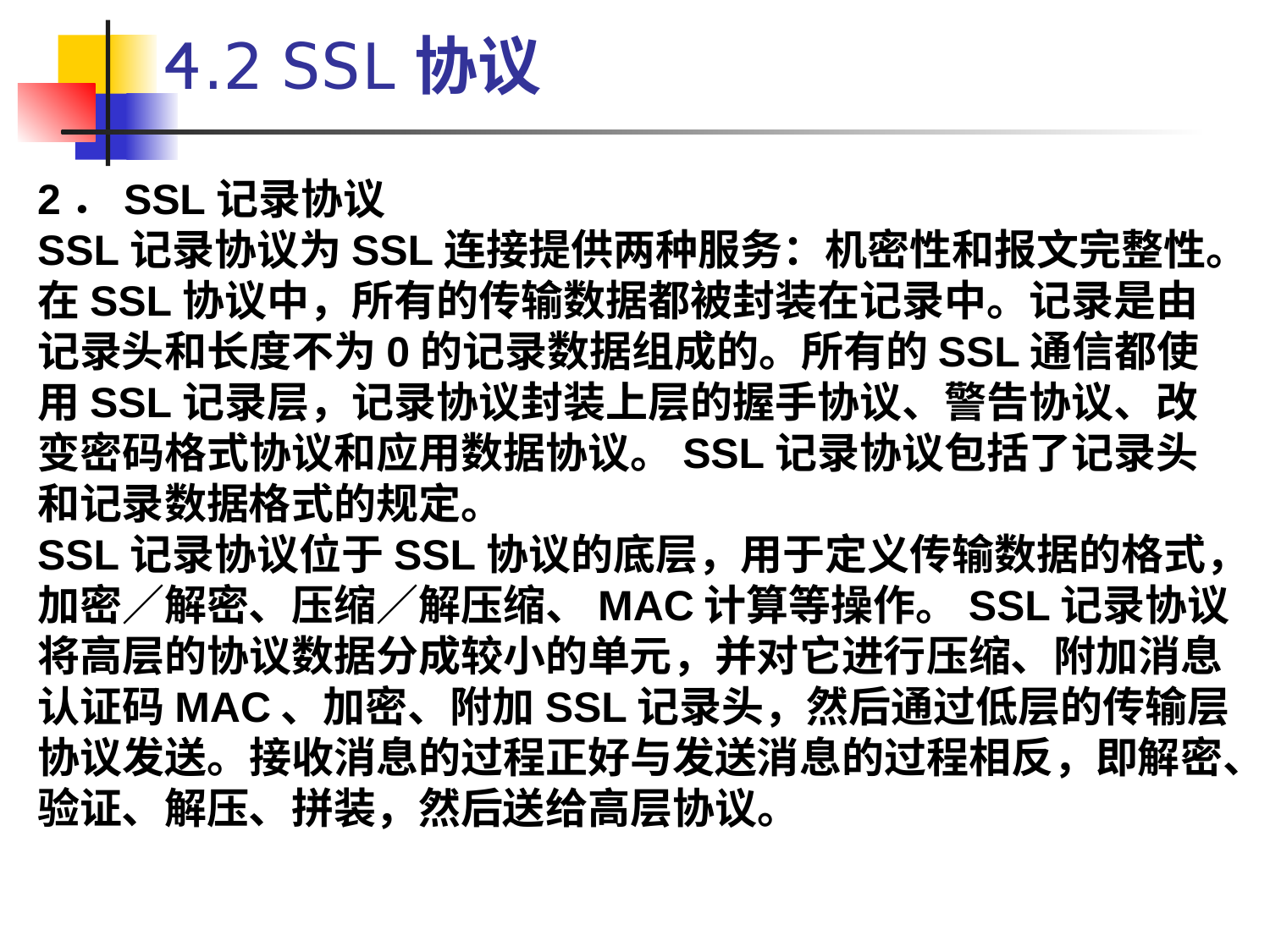

4.2 SSL协议
2．SSL记录协议
SSL记录协议为SSL连接提供两种服务：机密性和报文完整性。
在SSL协议中，所有的传输数据都被封装在记录中。记录是由记录头和长度不为0的记录数据组成的。所有的SSL通信都使用SSL记录层，记录协议封装上层的握手协议、警告协议、改变密码格式协议和应用数据协议。SSL记录协议包括了记录头和记录数据格式的规定。
SSL记录协议位于SSL协议的底层，用于定义传输数据的格式，加密／解密、压缩／解压缩、MAC计算等操作。SSL记录协议将高层的协议数据分成较小的单元，并对它进行压缩、附加消息认证码MAC、加密、附加SSL记录头，然后通过低层的传输层协议发送。接收消息的过程正好与发送消息的过程相反，即解密、验证、解压、拼装，然后送给高层协议。